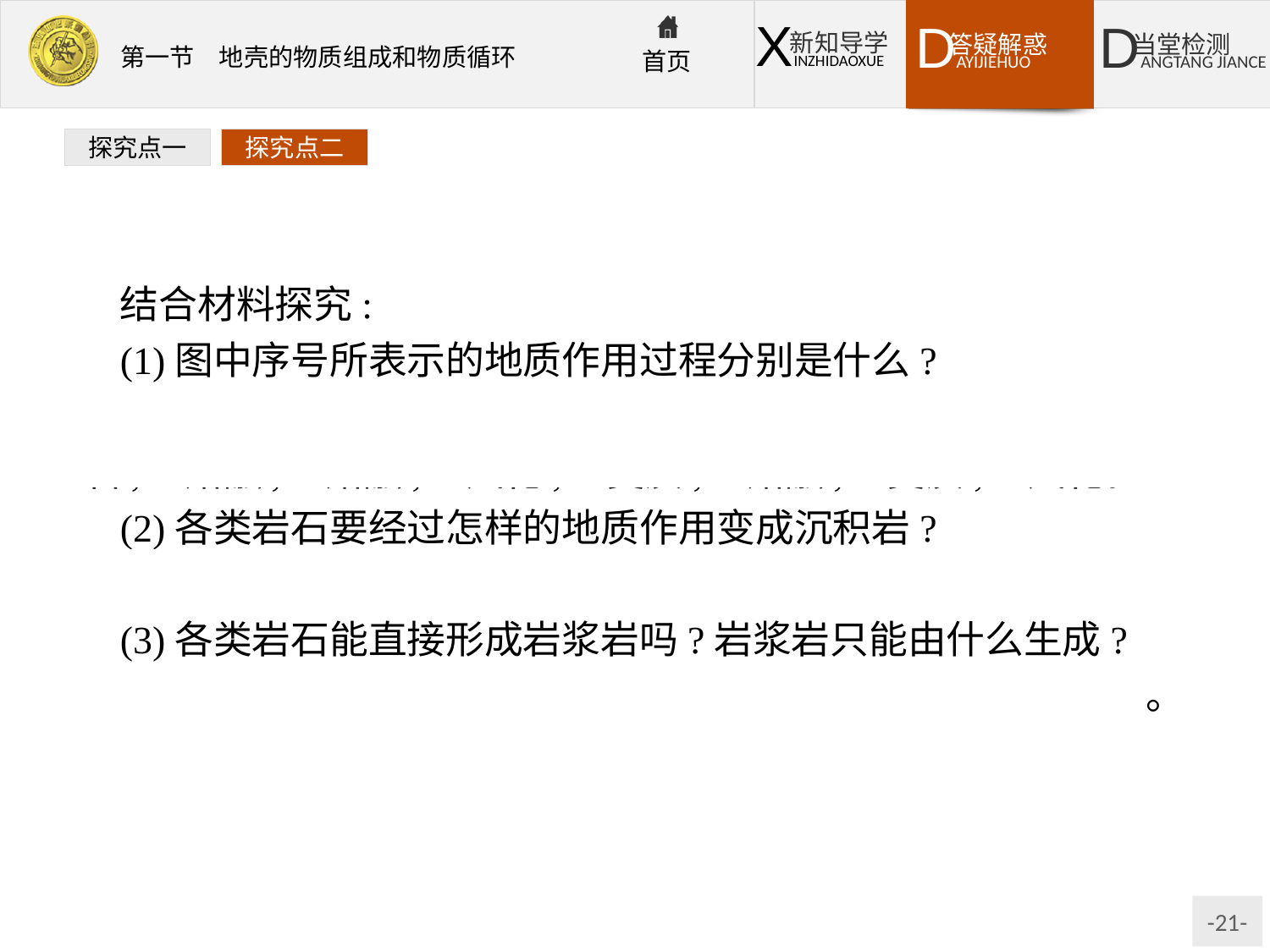

探究点一
探究点二
结合材料探究:
(1)图中序号所表示的地质作用过程分别是什么?
提示:①侵入、喷出,②风化,③侵蚀、搬运、堆积和固结成岩,④熔融,⑤熔融,⑥风化,⑦变质,⑧熔融,⑨变质,⑩风化。
(2)各类岩石要经过怎样的地质作用变成沉积岩?
提示:风化、侵蚀、搬运、堆积和固结成岩作用。
(3)各类岩石能直接形成岩浆岩吗?岩浆岩只能由什么生成?
提示:各类岩石不能直接形成岩浆岩,岩浆岩只能由岩浆生成。